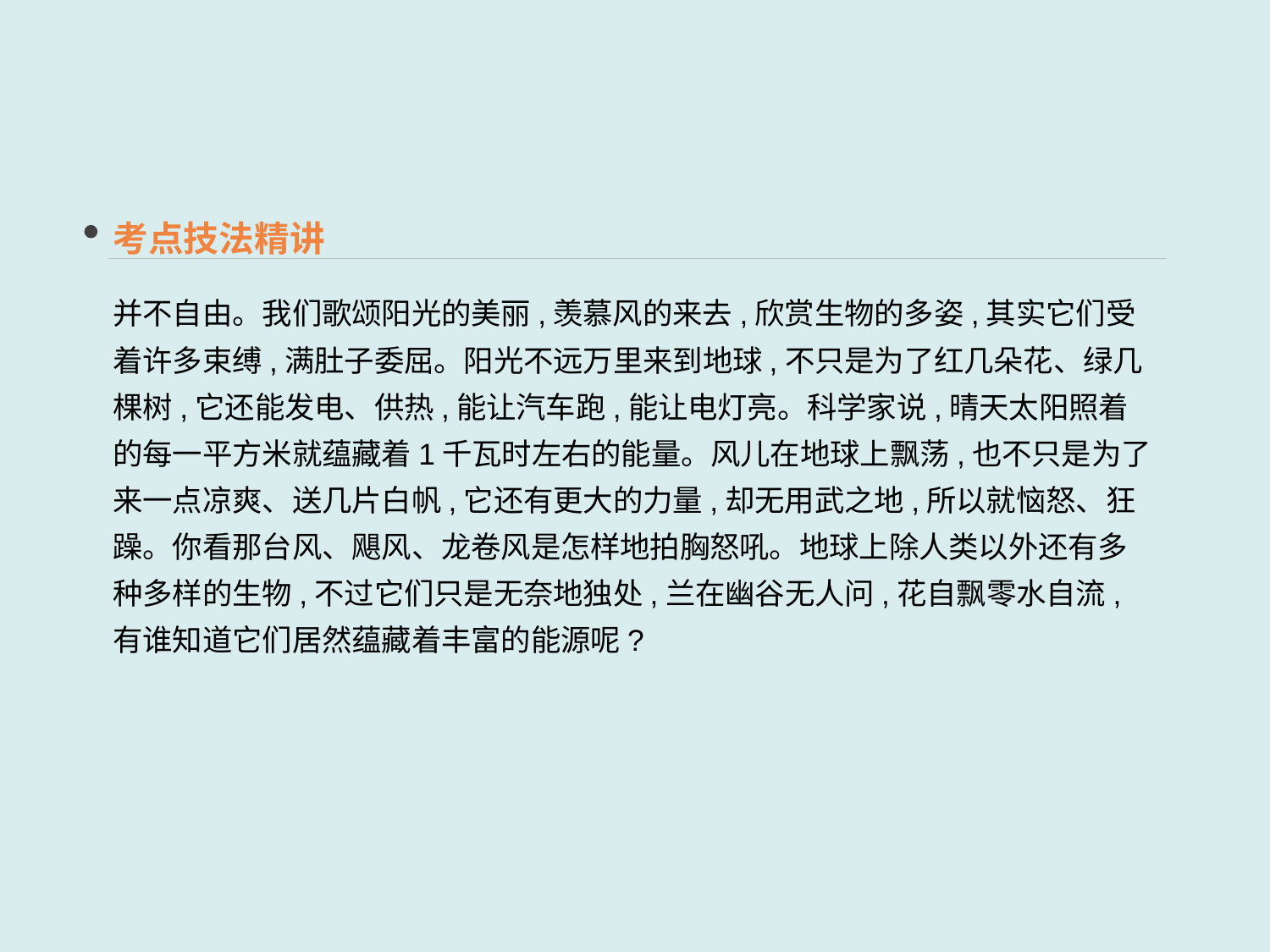

考点技法精讲

并不自由。我们歌颂阳光的美丽,羡慕风的来去,欣赏生物的多姿,其实它们受着许多束缚,满肚子委屈。阳光不远万里来到地球,不只是为了红几朵花、绿几棵树,它还能发电、供热,能让汽车跑,能让电灯亮。科学家说,晴天太阳照着的每一平方米就蕴藏着1千瓦时左右的能量。风儿在地球上飘荡,也不只是为了来一点凉爽、送几片白帆,它还有更大的力量,却无用武之地,所以就恼怒、狂躁。你看那台风、飓风、龙卷风是怎样地拍胸怒吼。地球上除人类以外还有多种多样的生物,不过它们只是无奈地独处,兰在幽谷无人问,花自飘零水自流,有谁知道它们居然蕴藏着丰富的能源呢?